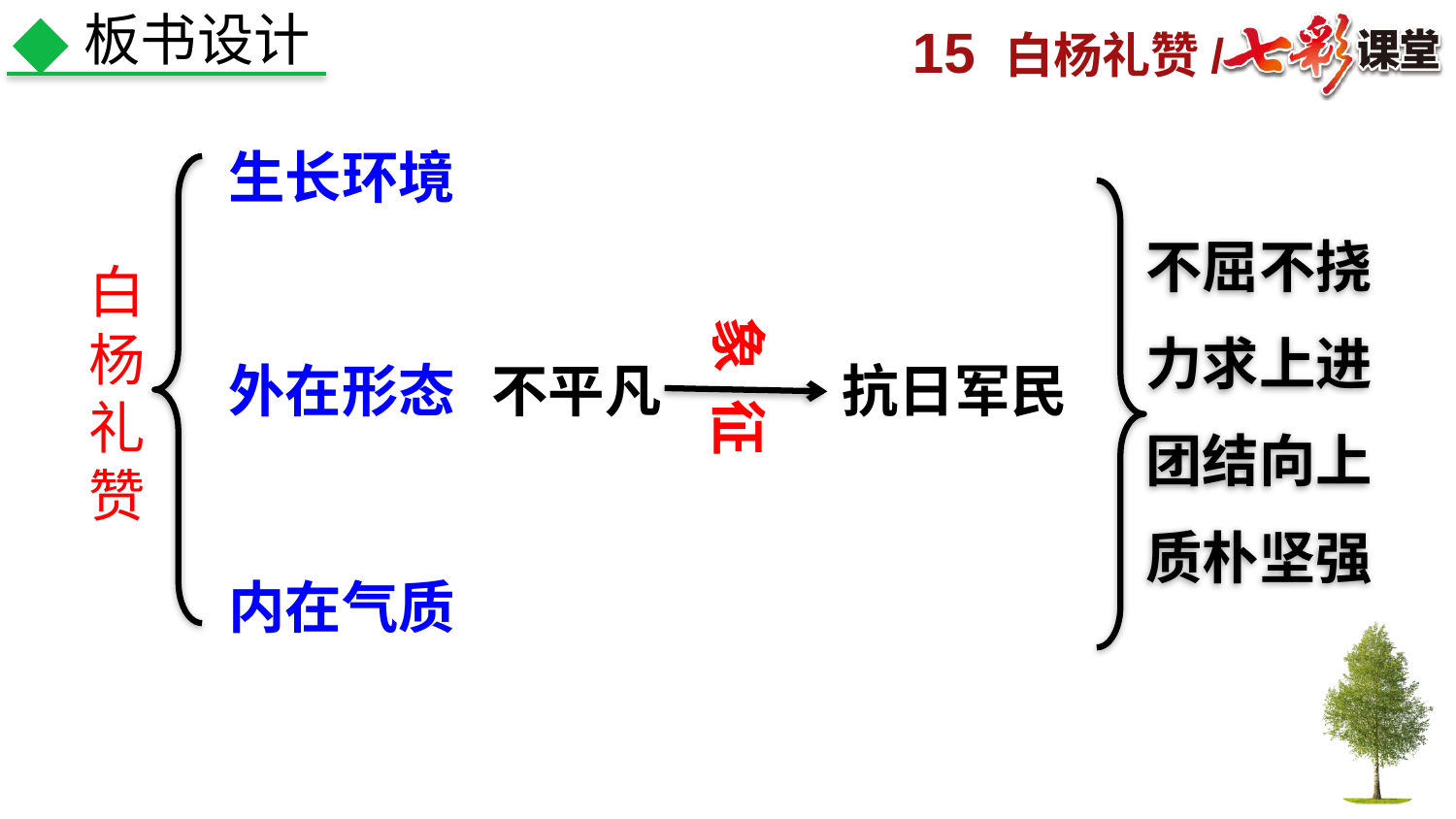

板书设计

生长环境

不屈不挠
白杨礼赞
象  征
力求上进
外在形态
不平凡
抗日军民
团结向上
质朴坚强
内在气质